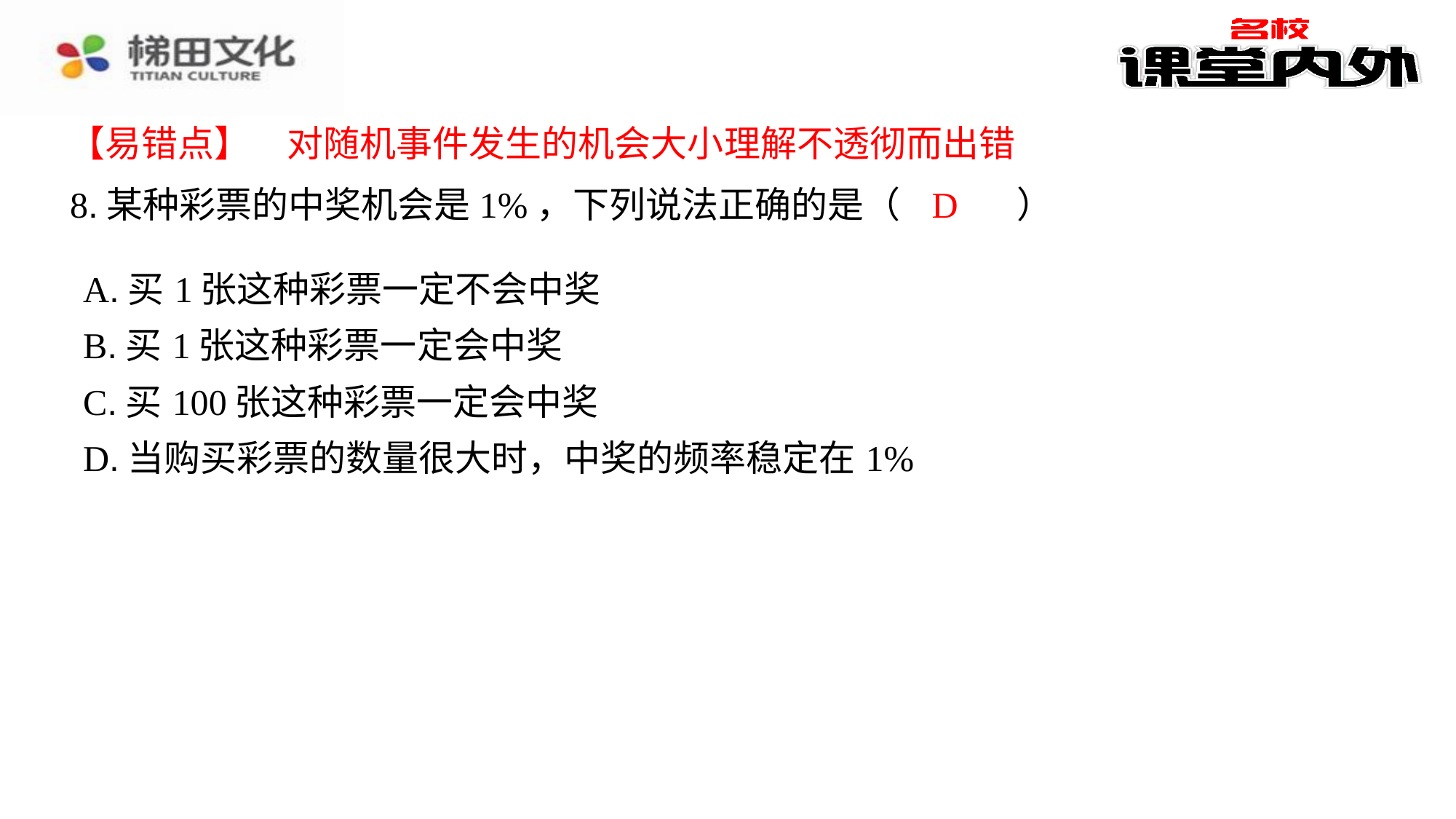

【易错点】　对随机事件发生的机会大小理解不透彻而出错
D
8.某种彩票的中奖机会是1%，下列说法正确的是（　D　）
| A.买1张这种彩票一定不会中奖 |
| --- |
| B.买1张这种彩票一定会中奖 |
| C.买100张这种彩票一定会中奖 |
| D.当购买彩票的数量很大时，中奖的频率稳定在1% |